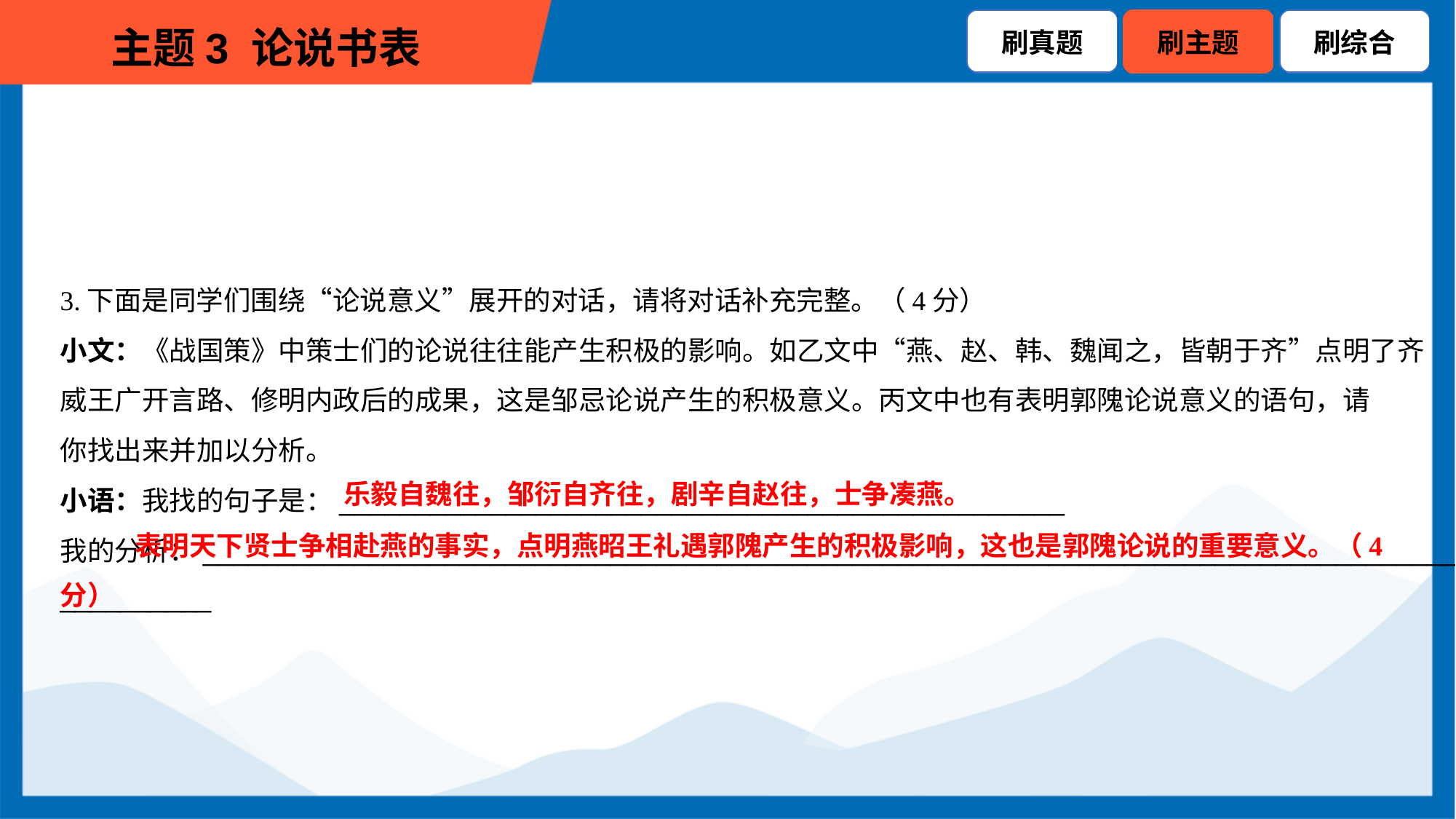

3.下面是同学们围绕“论说意义”展开的对话，请将对话补充完整。（4分）
小文：《战国策》中策士们的论说往往能产生积极的影响。如乙文中“燕、赵、韩、魏闻之，皆朝于齐”点明了齐
威王广开言路、修明内政后的成果，这是邹忌论说产生的积极意义。丙文中也有表明郭隗论说意义的语句，请
你找出来并加以分析。
小语：我找的句子是：________________________________________________
我的分析：_______________________________________________________________________________________
__________
乐毅自魏往，邹衍自齐往，剧辛自赵往，士争凑燕。
           表明天下贤士争相赴燕的事实，点明燕昭王礼遇郭隗产生的积极影响，这也是郭隗论说的重要意义。（4分）